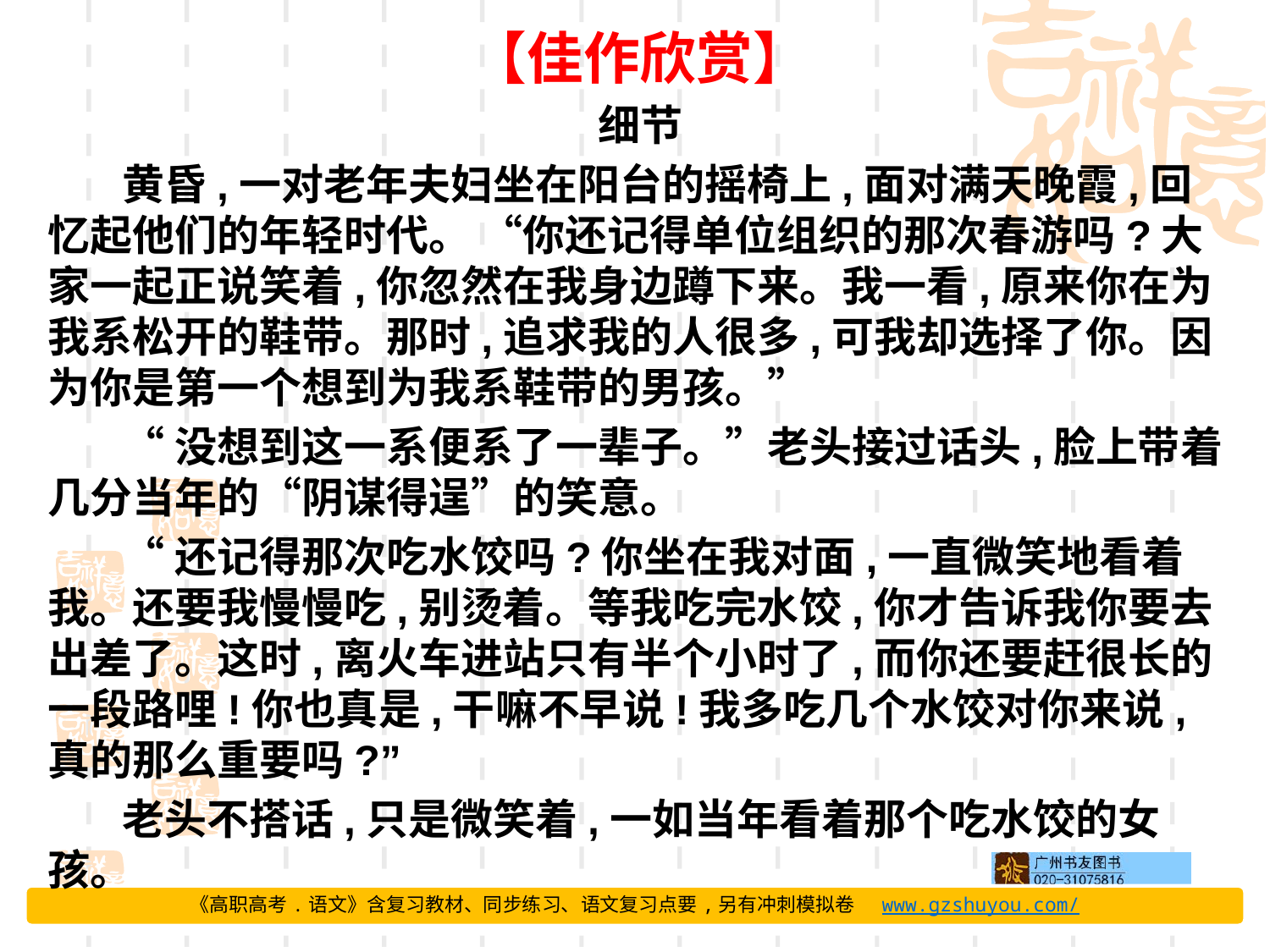

【佳作欣赏】
细节
黄昏,一对老年夫妇坐在阳台的摇椅上,面对满天晚霞,回忆起他们的年轻时代。 “你还记得单位组织的那次春游吗?大家一起正说笑着,你忽然在我身边蹲下来。我一看,原来你在为我系松开的鞋带。那时,追求我的人很多,可我却选择了你。因为你是第一个想到为我系鞋带的男孩。”
“没想到这一系便系了一辈子。”老头接过话头,脸上带着几分当年的“阴谋得逞”的笑意。
“还记得那次吃水饺吗?你坐在我对面,一直微笑地看着我。还要我慢慢吃,别烫着。等我吃完水饺,你才告诉我你要去出差了。这时,离火车进站只有半个小时了,而你还要赶很长的一段路哩!你也真是,干嘛不早说!我多吃几个水饺对你来说,真的那么重要吗?”
老头不搭话,只是微笑着,一如当年看着那个吃水饺的女孩。